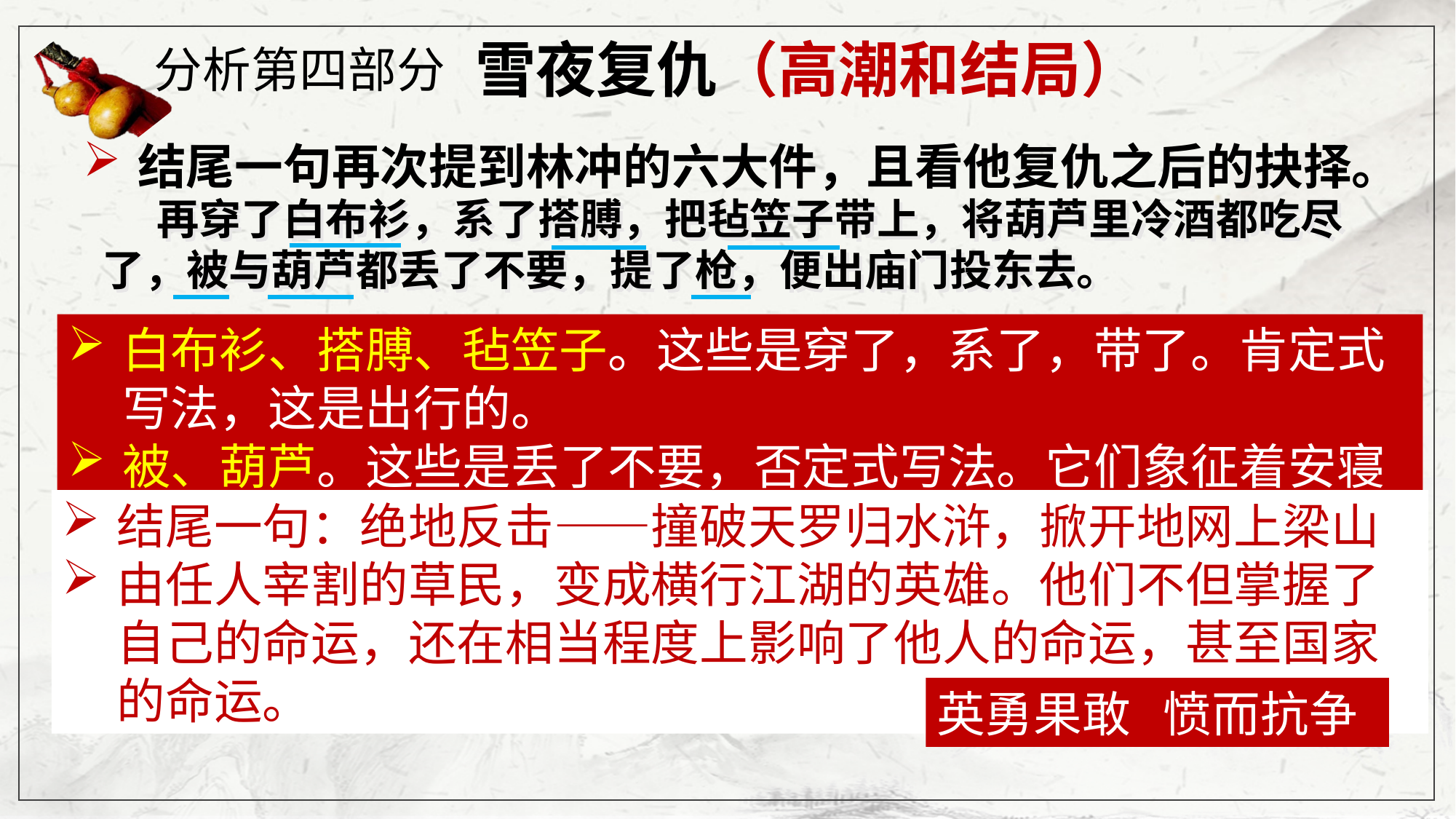

雪夜复仇（高潮和结局）
分析第四部分
结尾一句再次提到林冲的六大件，且看他复仇之后的抉择。
再穿了白布衫，系了搭膊，把毡笠子带上，将葫芦里冷酒都吃尽了，被与葫芦都丢了不要，提了枪，便出庙门投东去。
白布衫、搭膊、毡笠子。这些是穿了，系了，带了。肯定式写法，这是出行的。
被、葫芦。这些是丢了不要，否定式写法。它们象征着安寝和享受，象征着与这个世界的和谐相处。
枪。“提了枪”，肯定式写法。枪是冲突与决杀，是与这个世界决绝、为仇的东西，现在紧紧握在手里。从此，花枪上就不再挑着酒葫芦了，挑着什么呢？
结尾一句：绝地反击——撞破天罗归水浒，掀开地网上梁山
由任人宰割的草民，变成横行江湖的英雄。他们不但掌握了自己的命运，还在相当程度上影响了他人的命运，甚至国家的命运。
英勇果敢   愤而抗争